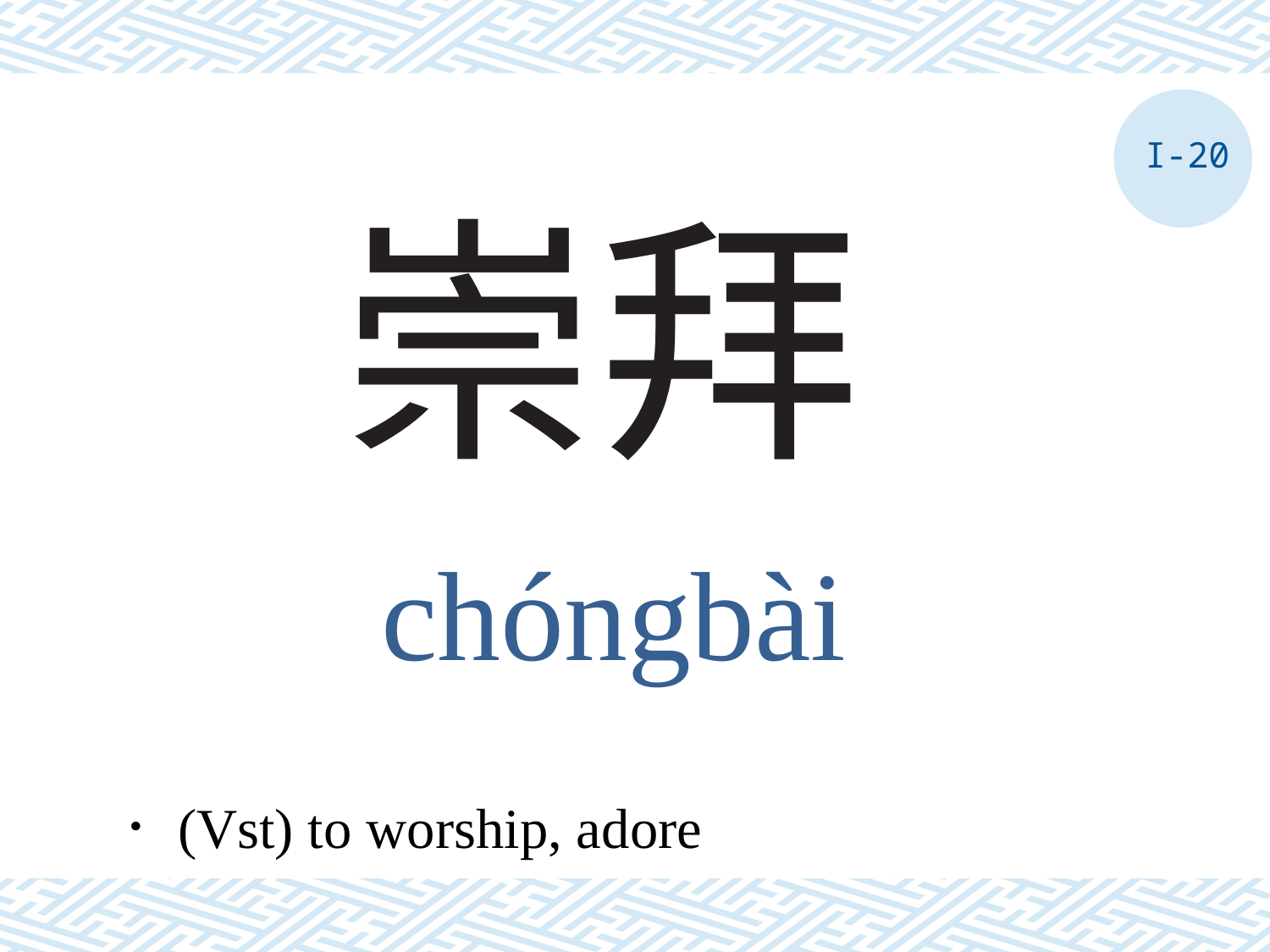

I-20

# 崇拜
chóngbài
．(Vst) to worship, adore